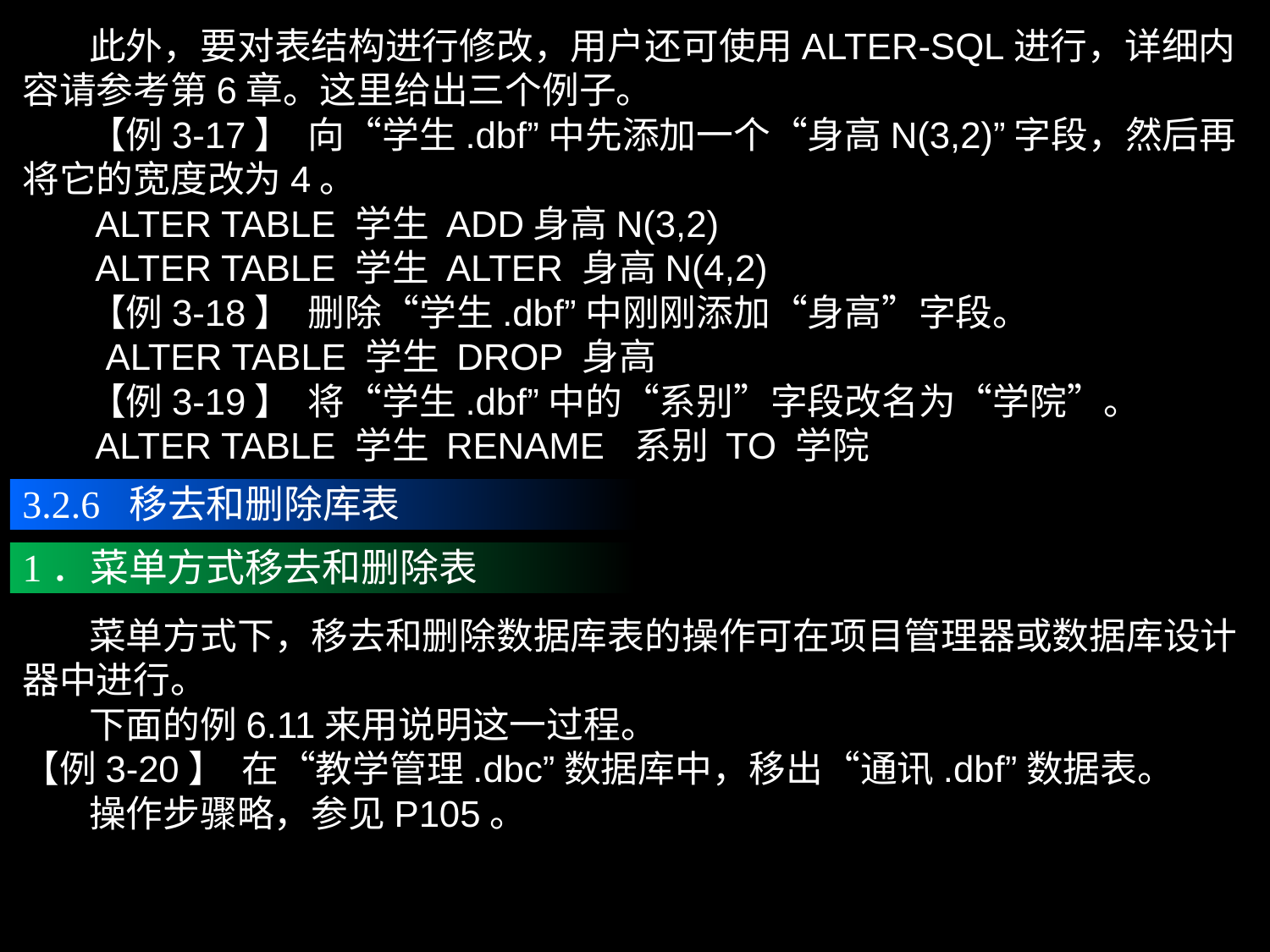

此外，要对表结构进行修改，用户还可使用ALTER-SQL进行，详细内容请参考第6章。这里给出三个例子。
       【例3-17】  向“学生.dbf”中先添加一个“身高N(3,2)”字段，然后再将它的宽度改为4。
       ALTER TABLE 学生 ADD身高N(3,2)
       ALTER TABLE 学生 ALTER 身高N(4,2)
       【例3-18】  删除“学生.dbf”中刚刚添加“身高”字段。
        ALTER TABLE 学生 DROP 身高
       【例3-19】  将“学生.dbf”中的“系别”字段改名为“学院”。
       ALTER TABLE 学生 RENAME  系别 TO 学院
3.2.6  移去和删除库表
1．菜单方式移去和删除表
       菜单方式下，移去和删除数据库表的操作可在项目管理器或数据库设计器中进行。
       下面的例6.11来用说明这一过程。
【例3-20】  在“教学管理.dbc”数据库中，移出“通讯.dbf”数据表。
       操作步骤略，参见P105。